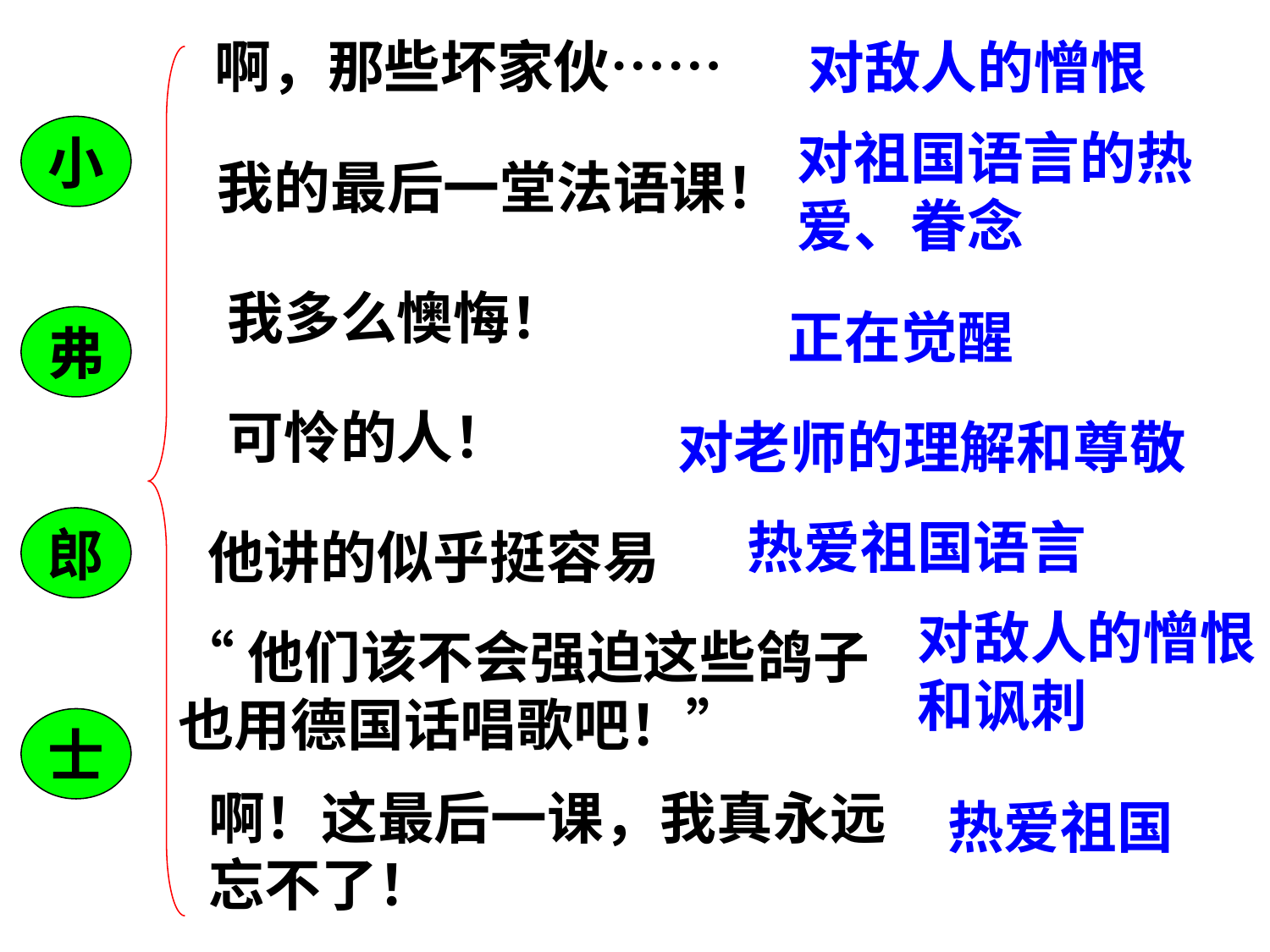

啊，那些坏家伙……
对敌人的憎恨

小
对祖国语言的热
爱、眷念
我的最后一堂法语课！
我多么懊悔！
正在觉醒
弗

可怜的人！
对老师的理解和尊敬
热爱祖国语言
郎
他讲的似乎挺容易
对敌人的憎恨
和讽刺
“他们该不会强迫这些鸽子
也用德国话唱歌吧！”
士
啊！这最后一课，我真永远
忘不了！
热爱祖国